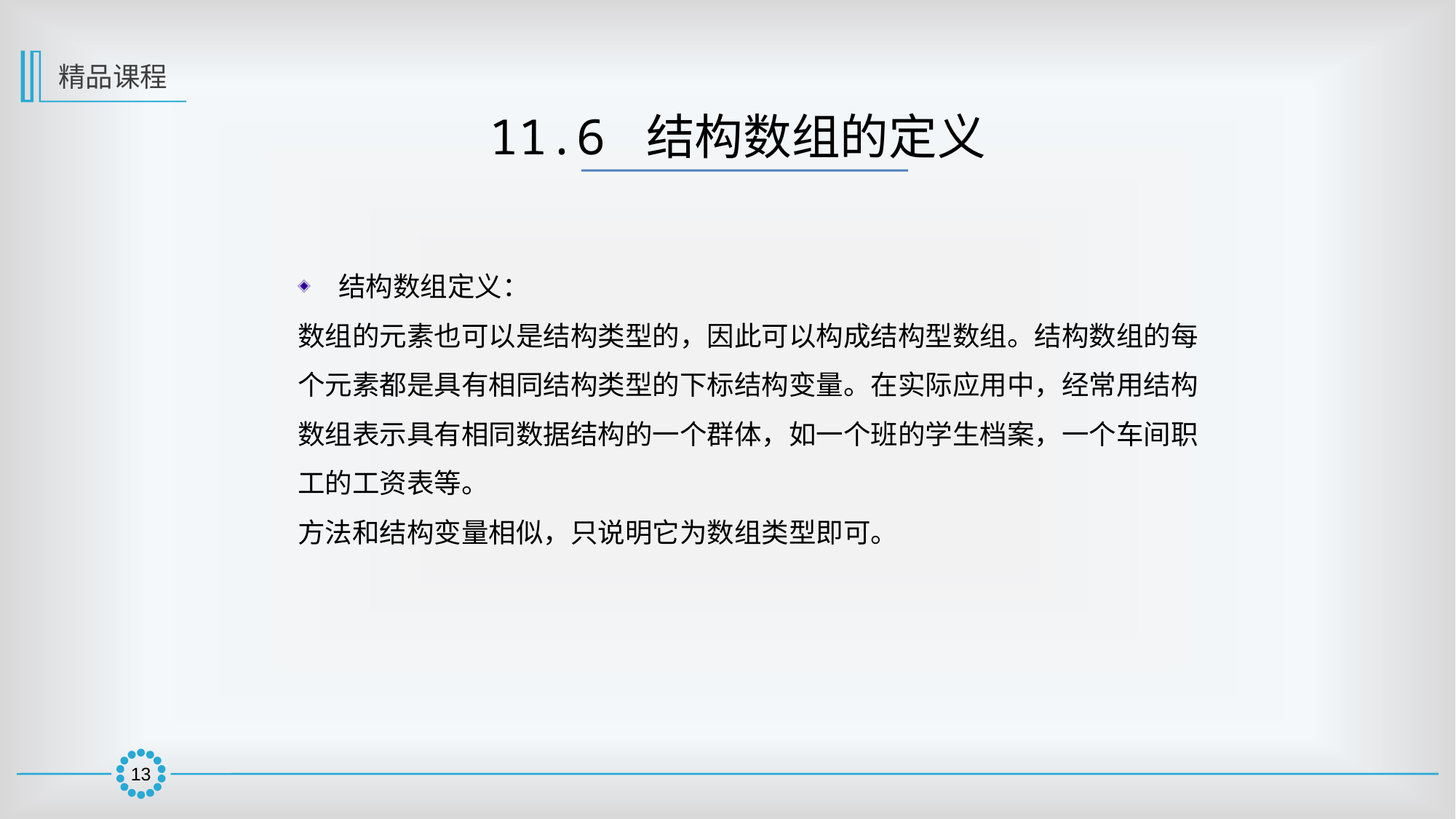

精品课程
11.6 结构数组的定义

结构数组定义：
数组的元素也可以是结构类型的，因此可以构成结构型数组。结构数组的每个元素都是具有相同结构类型的下标结构变量。在实际应用中，经常用结构数组表示具有相同数据结构的一个群体，如一个班的学生档案，一个车间职工的工资表等。
方法和结构变量相似，只说明它为数组类型即可。

13